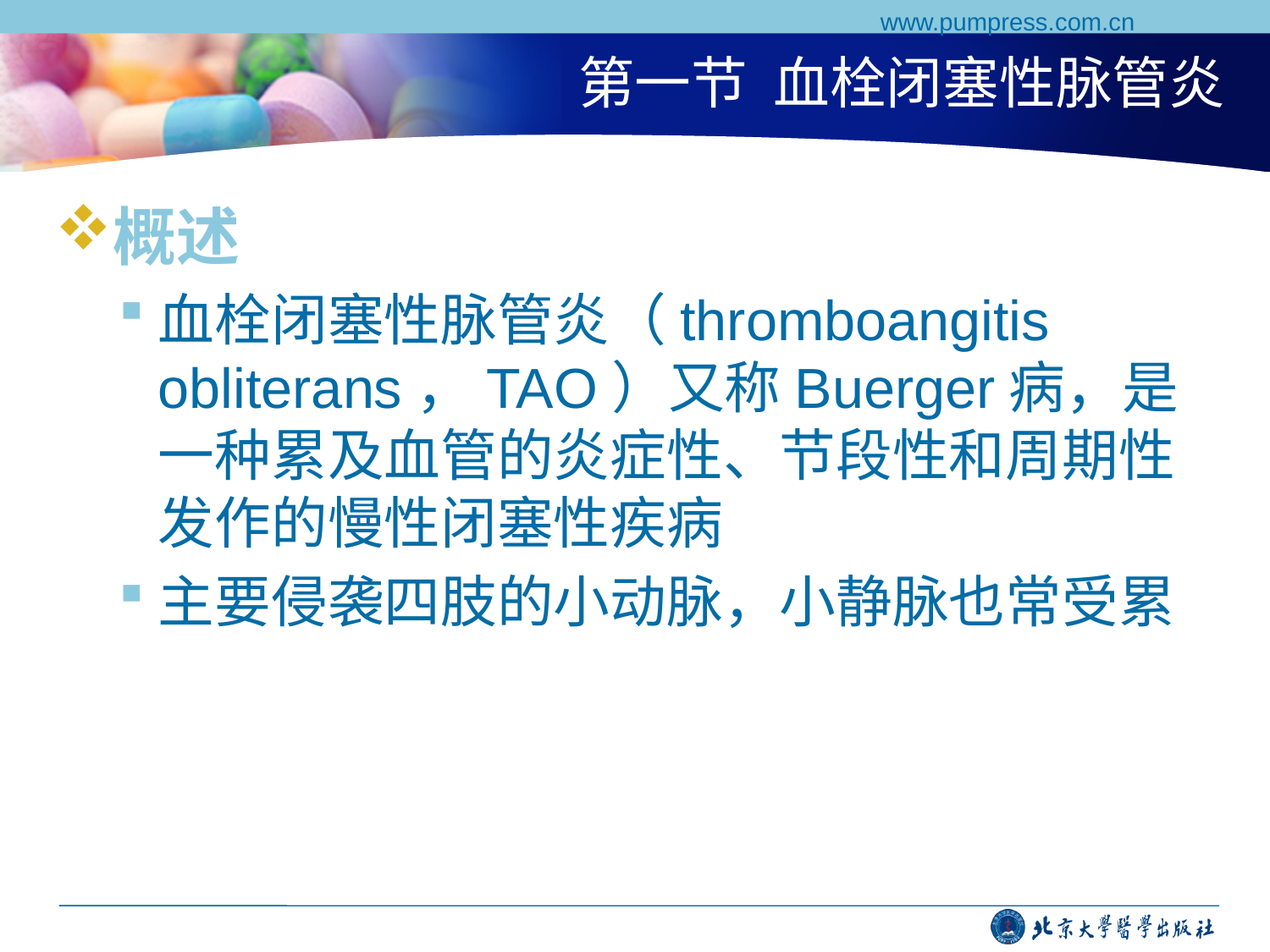

www.pumpress.com.cn
# 第一节  血栓闭塞性脉管炎
概述
血栓闭塞性脉管炎（thromboangitis obliterans，TAO）又称Buerger病，是一种累及血管的炎症性、节段性和周期性发作的慢性闭塞性疾病
主要侵袭四肢的小动脉，小静脉也常受累